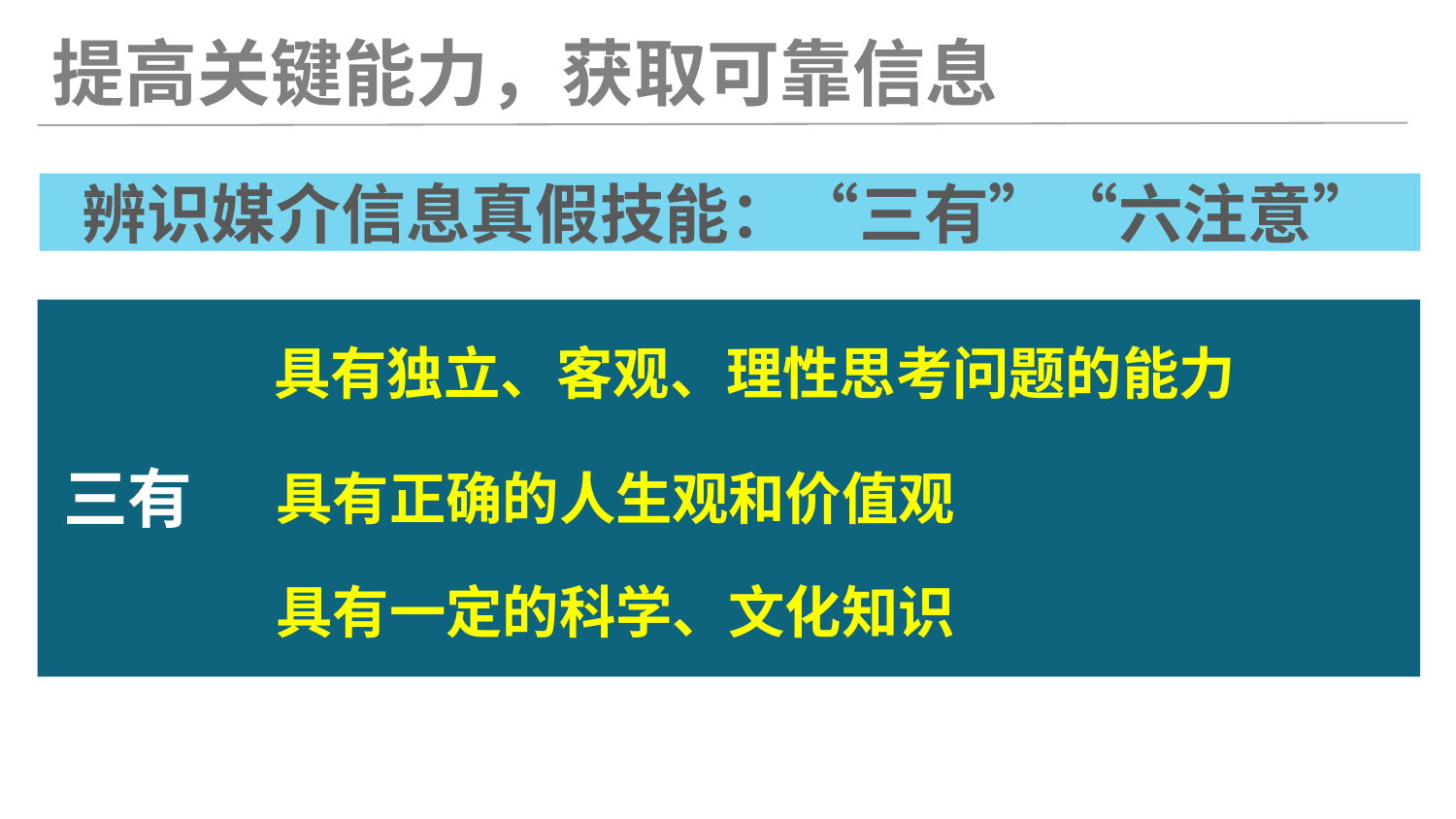

提高关键能力，获取可靠信息
辨识媒介信息真假技能：“三有”“六注意”

具有独立、客观、理性思考问题的能力
三有
具有正确的人生观和价值观
具有一定的科学、文化知识